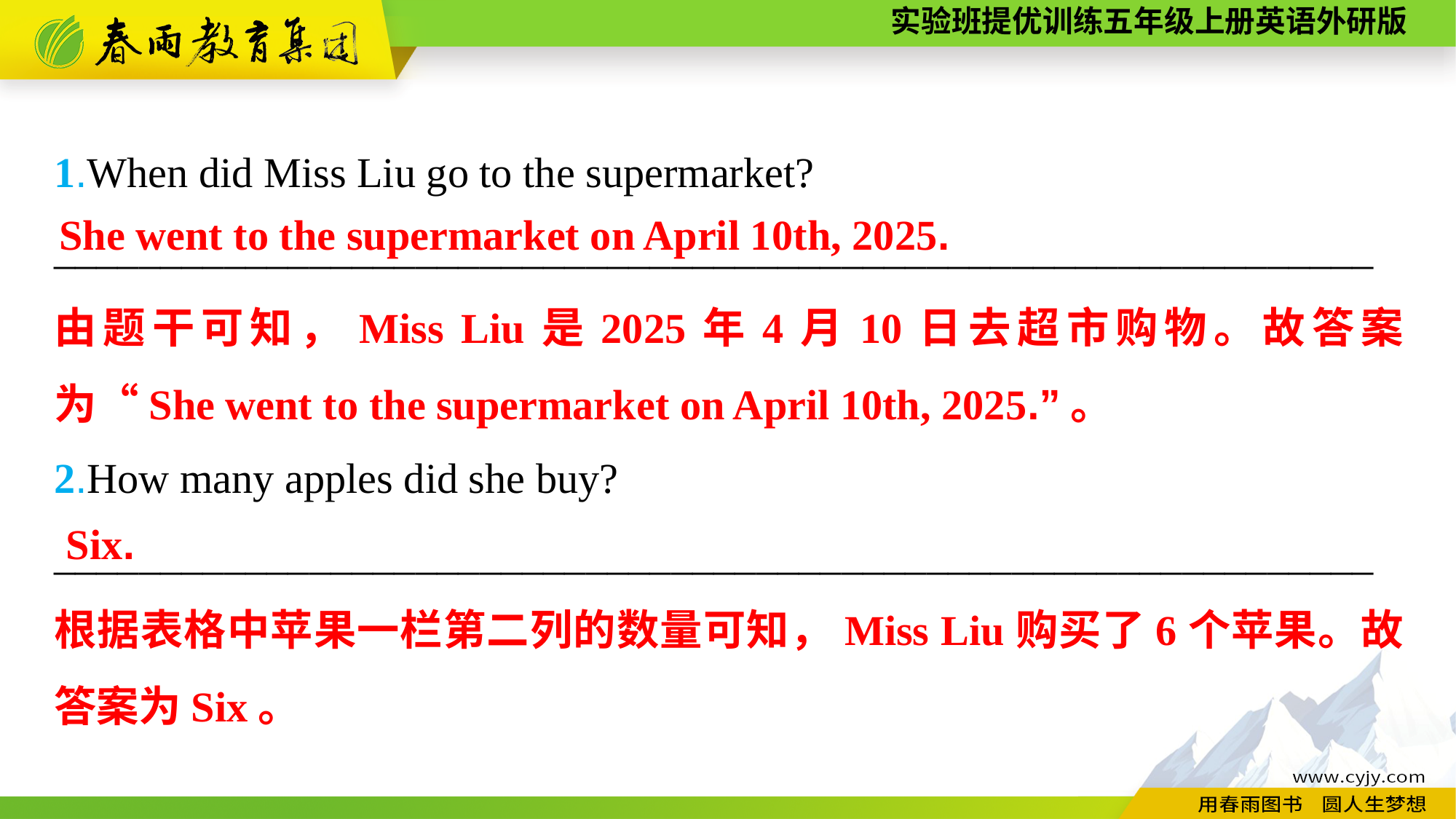

1.When did Miss Liu go to the supermarket?
______________________________________________________________

2.How many apples did she buy?
______________________________________________________________
She went to the supermarket on April 10th, 2025.
由题干可知，Miss Liu是2025年4月10日去超市购物。故答案为“She went to the supermarket on April 10th, 2025.”。
Six.
根据表格中苹果一栏第二列的数量可知，Miss Liu购买了6个苹果。故答案为Six。